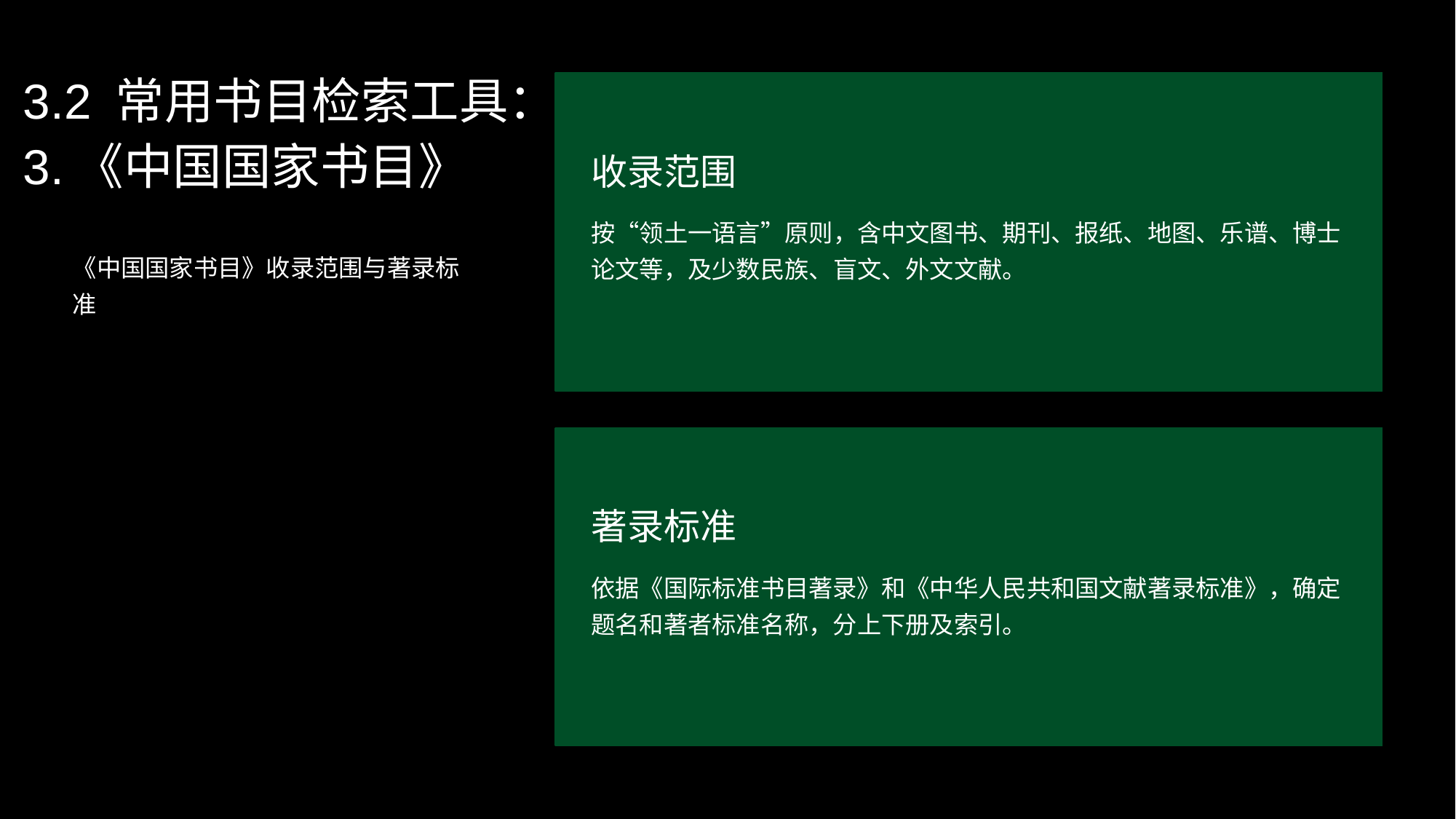

3.2 常用书目检索工具：3.《中国国家书目》

收录范围
按“领土一语言”原则，含中文图书、期刊、报纸、地图、乐谱、博士论文等，及少数民族、盲文、外文文献。
《中国国家书目》收录范围与著录标准

著录标准
依据《国际标准书目著录》和《中华人民共和国文献著录标准》，确定题名和著者标准名称，分上下册及索引。